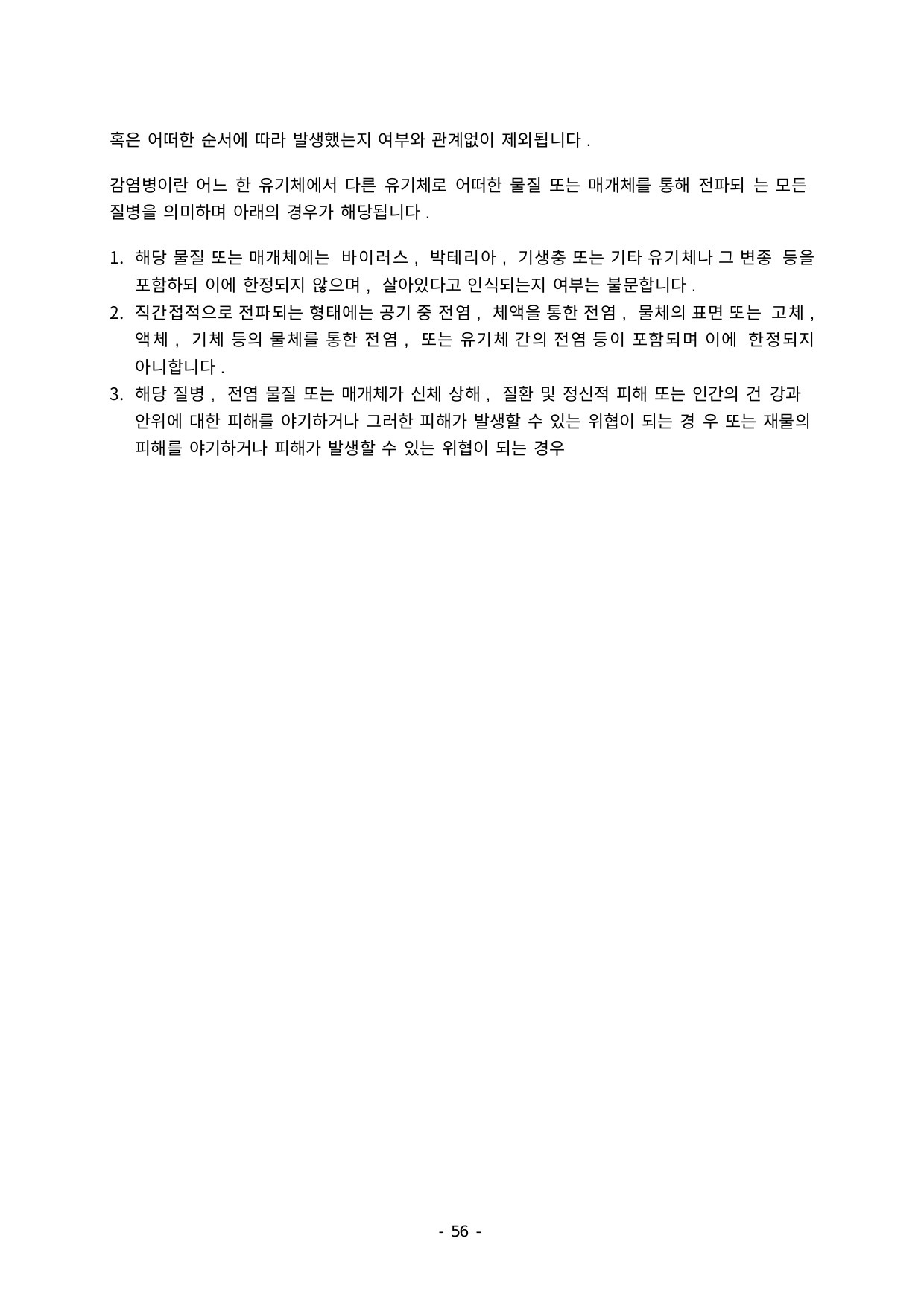

혹은 어떠한 순서에 따라 발생했는지 여부와 관계없이 제외됩니다.

감염병이란 어느 한 유기체에서 다른 유기체로 어떠한 물질 또는 매개체를 통해 전파되  는 모든 질병을 의미하며 아래의 경우가 해당됩니다.

해당 물질 또는 매개체에는 바이러스, 박테리아, 기생충 또는 기타 유기체나 그 변종  등을 포함하되 이에 한정되지 않으며, 살아있다고 인식되는지 여부는 불문합니다.
직간접적으로 전파되는 형태에는 공기 중 전염, 체액을 통한 전염, 물체의 표면 또는  고체, 액체, 기체 등의 물체를 통한 전염, 또는 유기체 간의 전염 등이 포함되며 이에  한정되지 아니합니다.
해당 질병, 전염 물질 또는 매개체가 신체 상해, 질환 및 정신적 피해 또는 인간의 건  강과 안위에 대한 피해를 야기하거나 그러한 피해가 발생할 수 있는 위협이 되는 경  우 또는 재물의 피해를 야기하거나 피해가 발생할 수 있는 위협이 되는 경우
- 56 -